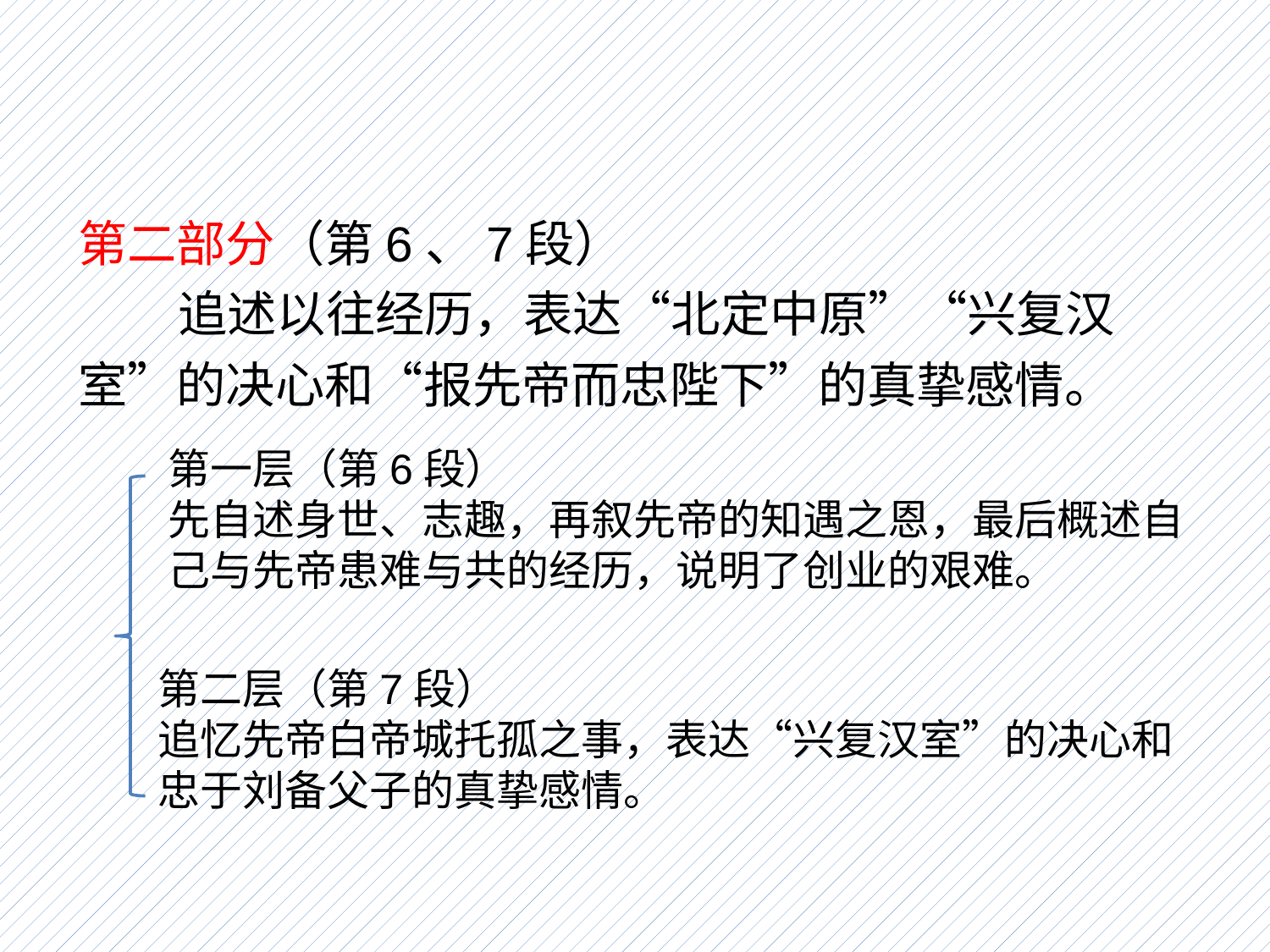

第二部分（第6、7段）
追述以往经历，表达“北定中原”“兴复汉室”的决心和“报先帝而忠陛下”的真挚感情。
第一层（第6段）
先自述身世、志趣，再叙先帝的知遇之恩，最后概述自己与先帝患难与共的经历，说明了创业的艰难。

第二层（第7段）
追忆先帝白帝城托孤之事，表达“兴复汉室”的决心和忠于刘备父子的真挚感情。